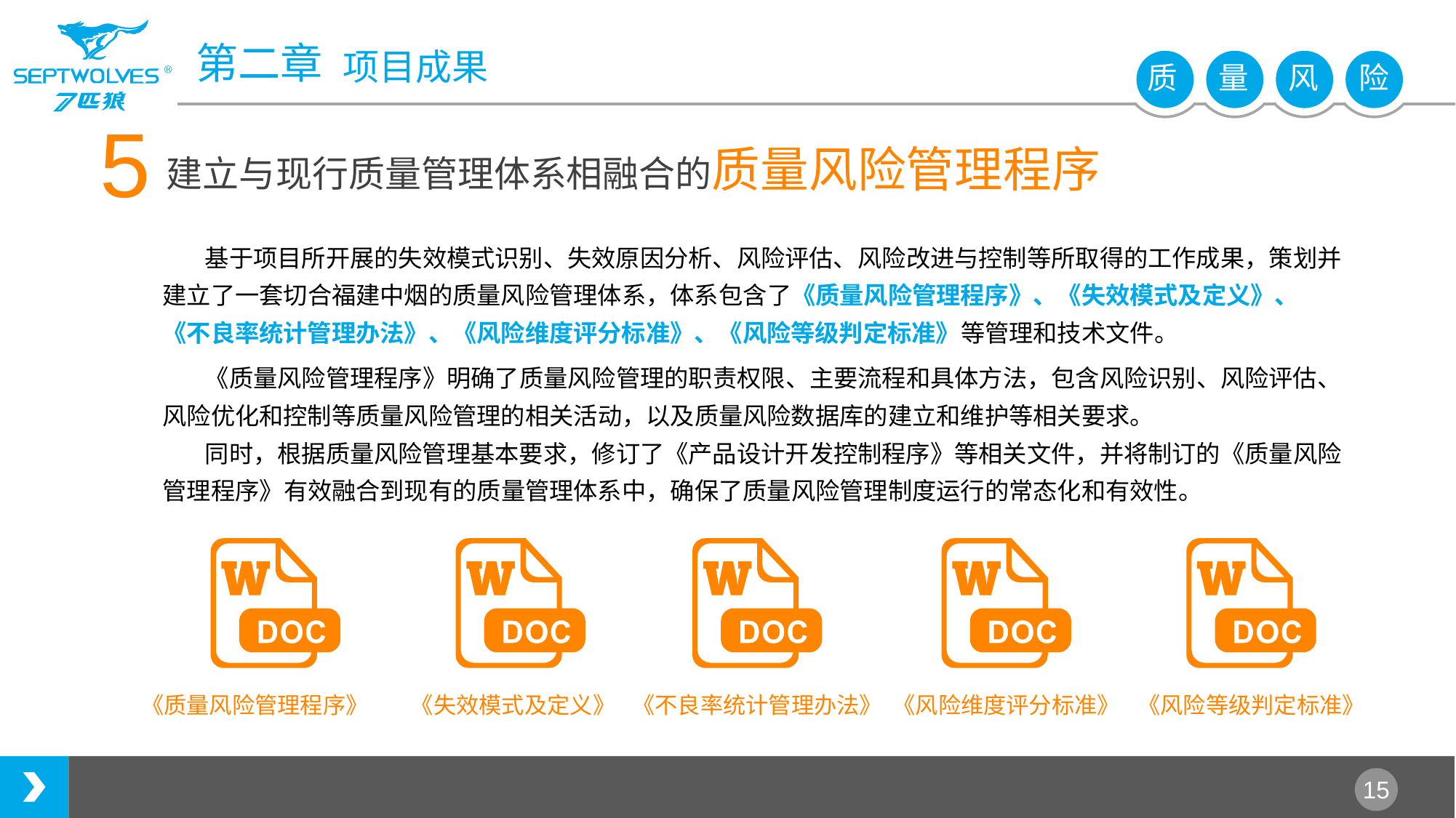

5
建立与现行质量管理体系相融合的质量风险管理程序
基于项目所开展的失效模式识别、失效原因分析、风险评估、风险改进与控制等所取得的工作成果，策划并建立了一套切合福建中烟的质量风险管理体系，体系包含了《质量风险管理程序》、《失效模式及定义》、《不良率统计管理办法》、《风险维度评分标准》、《风险等级判定标准》等管理和技术文件。
《质量风险管理程序》明确了质量风险管理的职责权限、主要流程和具体方法，包含风险识别、风险评估、风险优化和控制等质量风险管理的相关活动，以及质量风险数据库的建立和维护等相关要求。
同时，根据质量风险管理基本要求，修订了《产品设计开发控制程序》等相关文件，并将制订的《质量风险管理程序》有效融合到现有的质量管理体系中，确保了质量风险管理制度运行的常态化和有效性。

《质量风险管理程序》

《失效模式及定义》

《不良率统计管理办法》

《风险维度评分标准》

《风险等级判定标准》